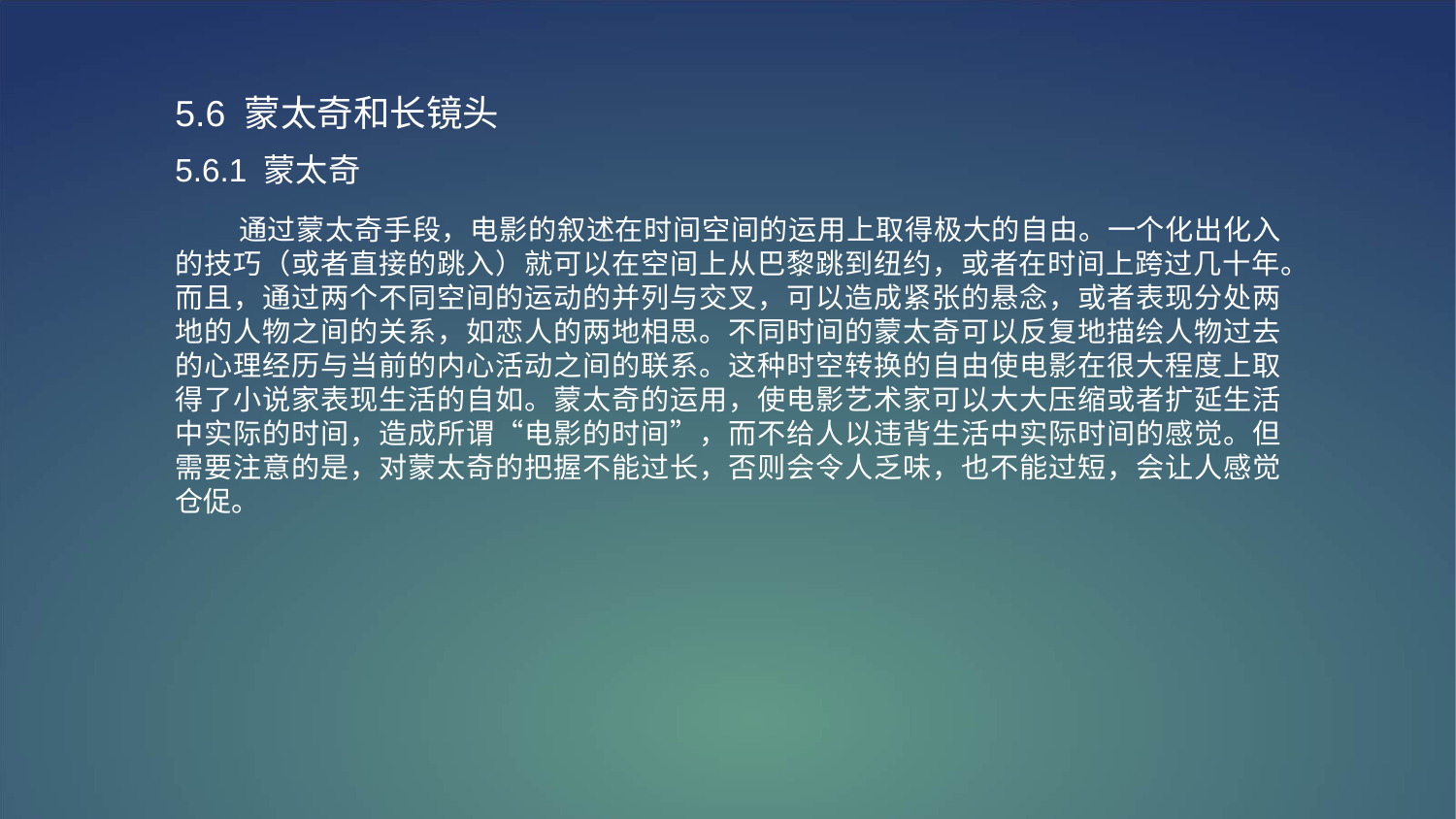

5.6 蒙太奇和长镜头
5.6.1 蒙太奇
  通过蒙太奇手段，电影的叙述在时间空间的运用上取得极大的自由。一个化出化入的技巧（或者直接的跳入）就可以在空间上从巴黎跳到纽约，或者在时间上跨过几十年。而且，通过两个不同空间的运动的并列与交叉，可以造成紧张的悬念，或者表现分处两地的人物之间的关系，如恋人的两地相思。不同时间的蒙太奇可以反复地描绘人物过去的心理经历与当前的内心活动之间的联系。这种时空转换的自由使电影在很大程度上取得了小说家表现生活的自如。蒙太奇的运用，使电影艺术家可以大大压缩或者扩延生活中实际的时间，造成所谓“电影的时间”，而不给人以违背生活中实际时间的感觉。但需要注意的是，对蒙太奇的把握不能过长，否则会令人乏味，也不能过短，会让人感觉仓促。